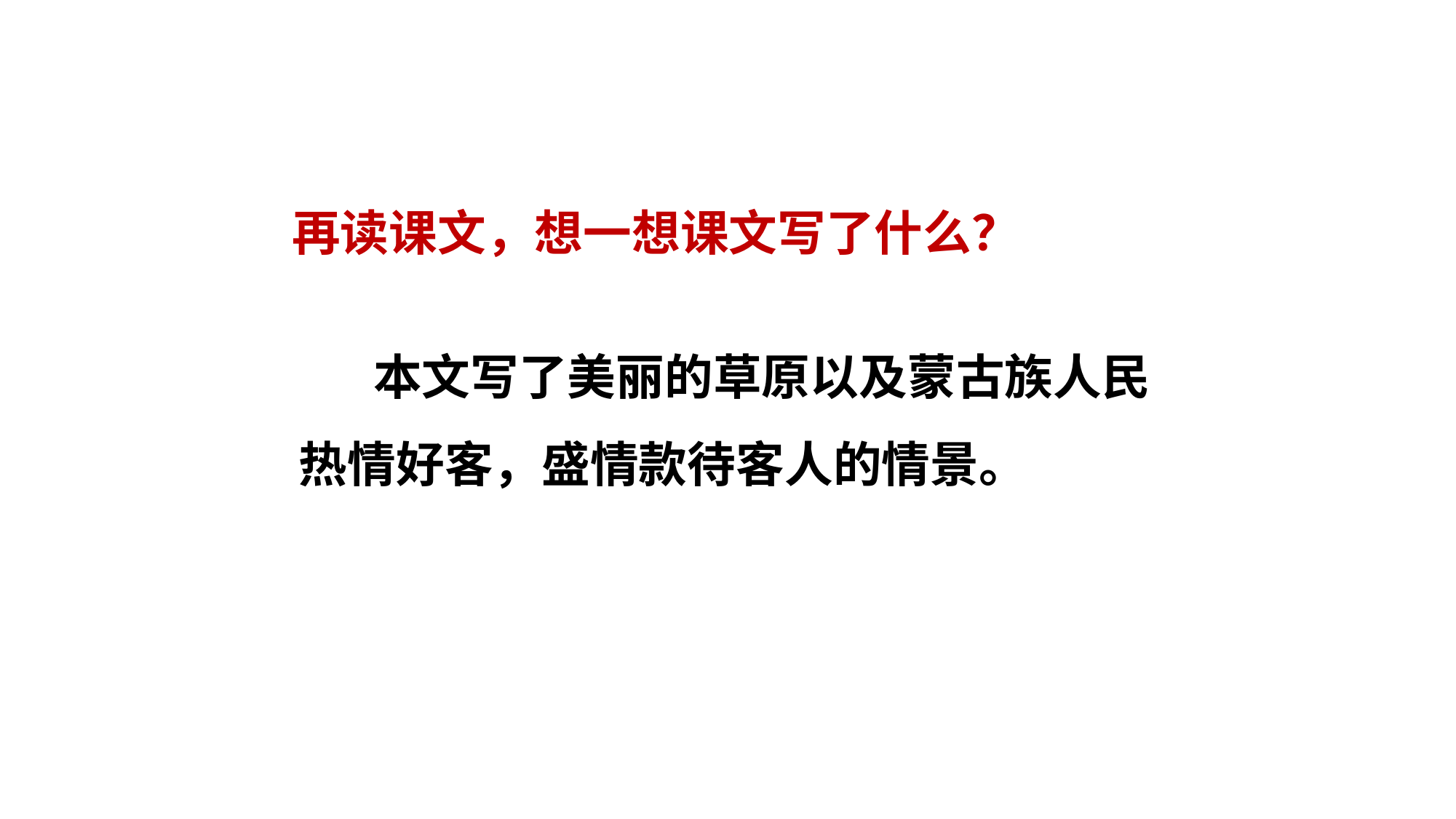

再读课文，想一想课文写了什么？
本文写了美丽的草原以及蒙古族人民热情好客，盛情款待客人的情景。